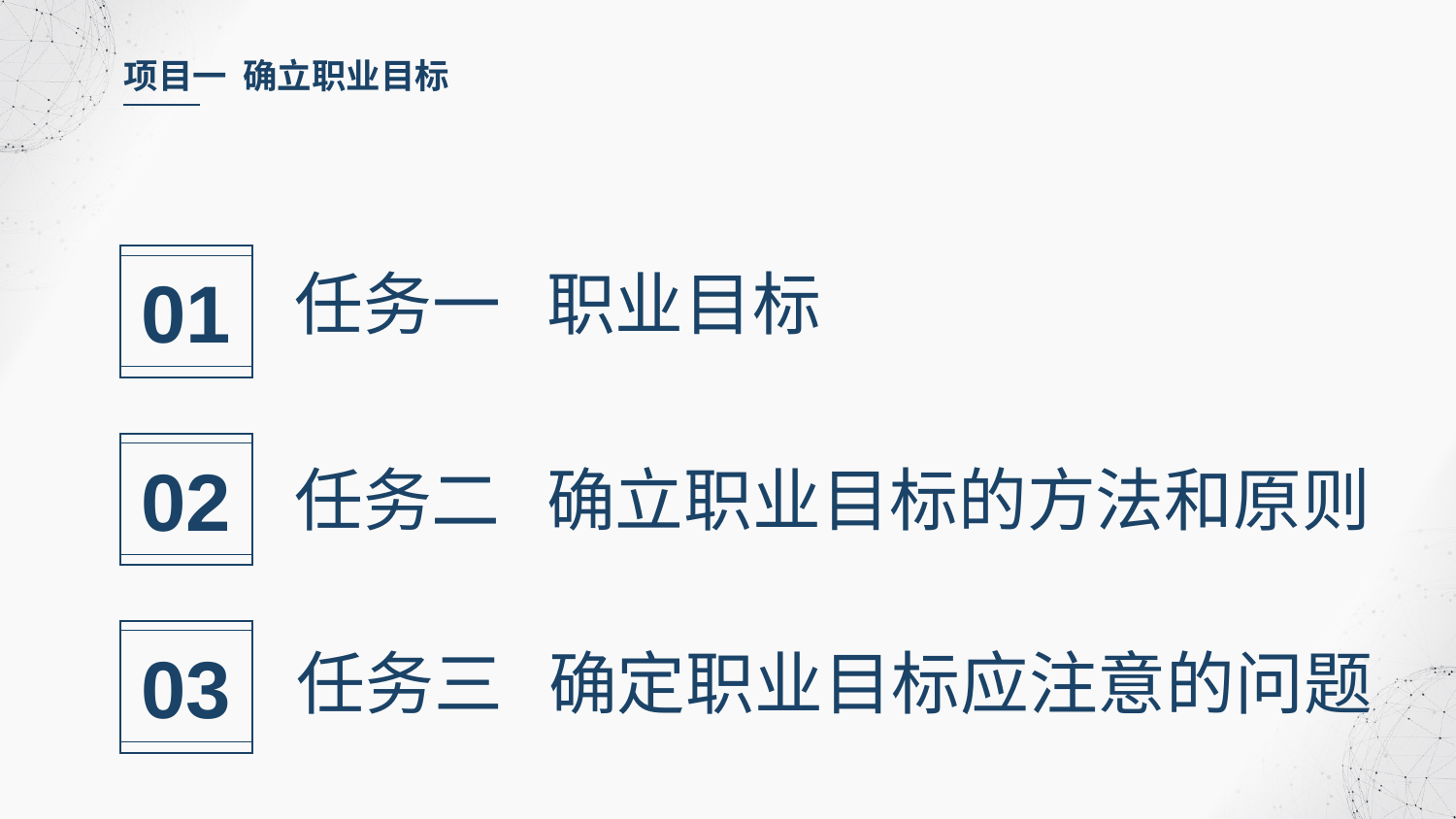

项目一  确立职业目标

01
任务一   职业目标

02
任务二   确立职业目标的方法和原则

03
任务三   确定职业目标应注意的问题